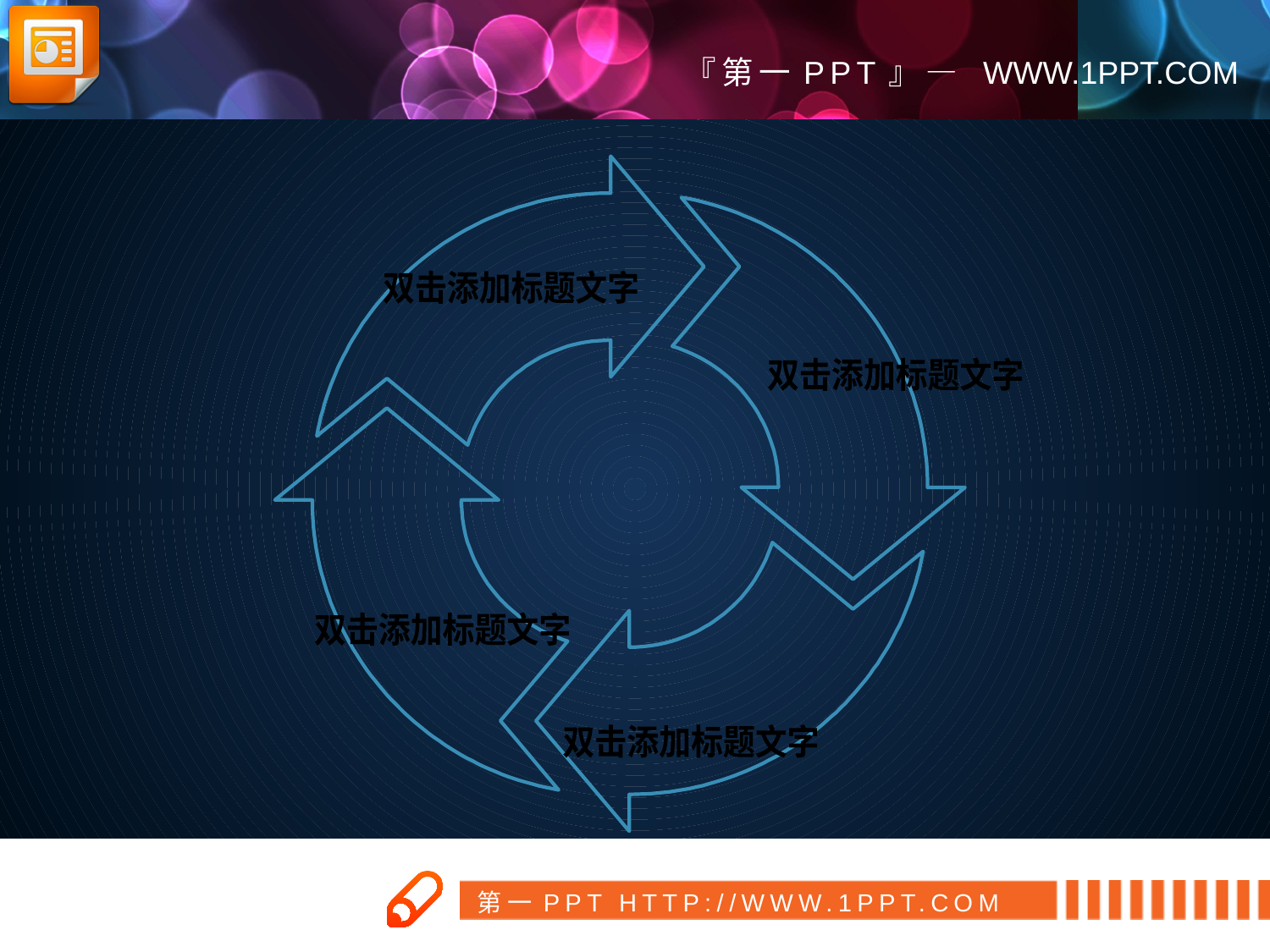

双击添加标题文字
双击添加标题文字
双击添加标题文字
双击添加标题文字